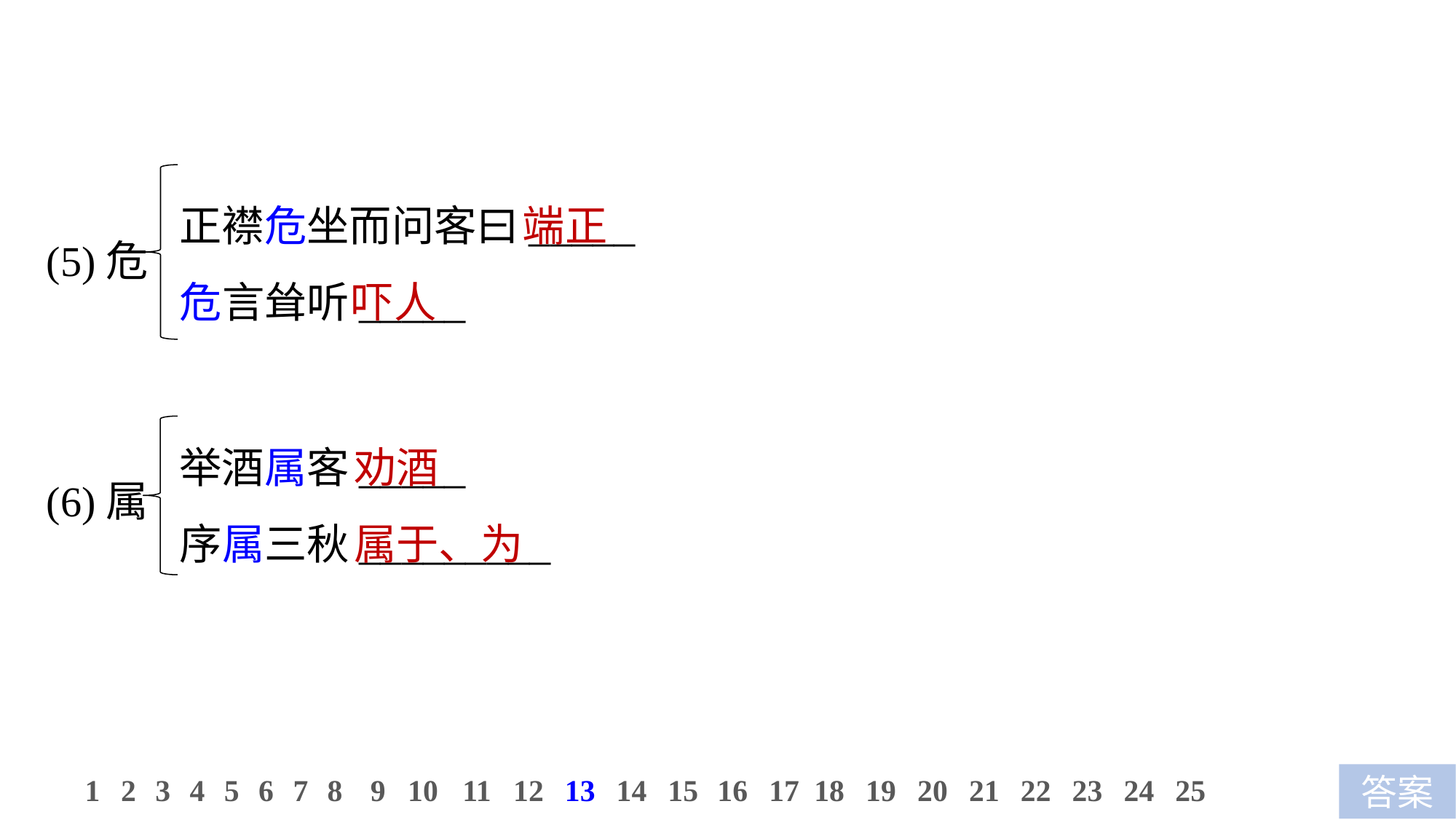

正襟危坐而问客曰_____
危言耸听_____
                 端正
吓人
(5)危
举酒属客_____
序属三秋_________
劝酒
属于、为

(6)属
11
12
13
14
15
16
17
18
19
20
21
22
23
24
25
1
2
3
4
5
6
7
8
9
10
答案